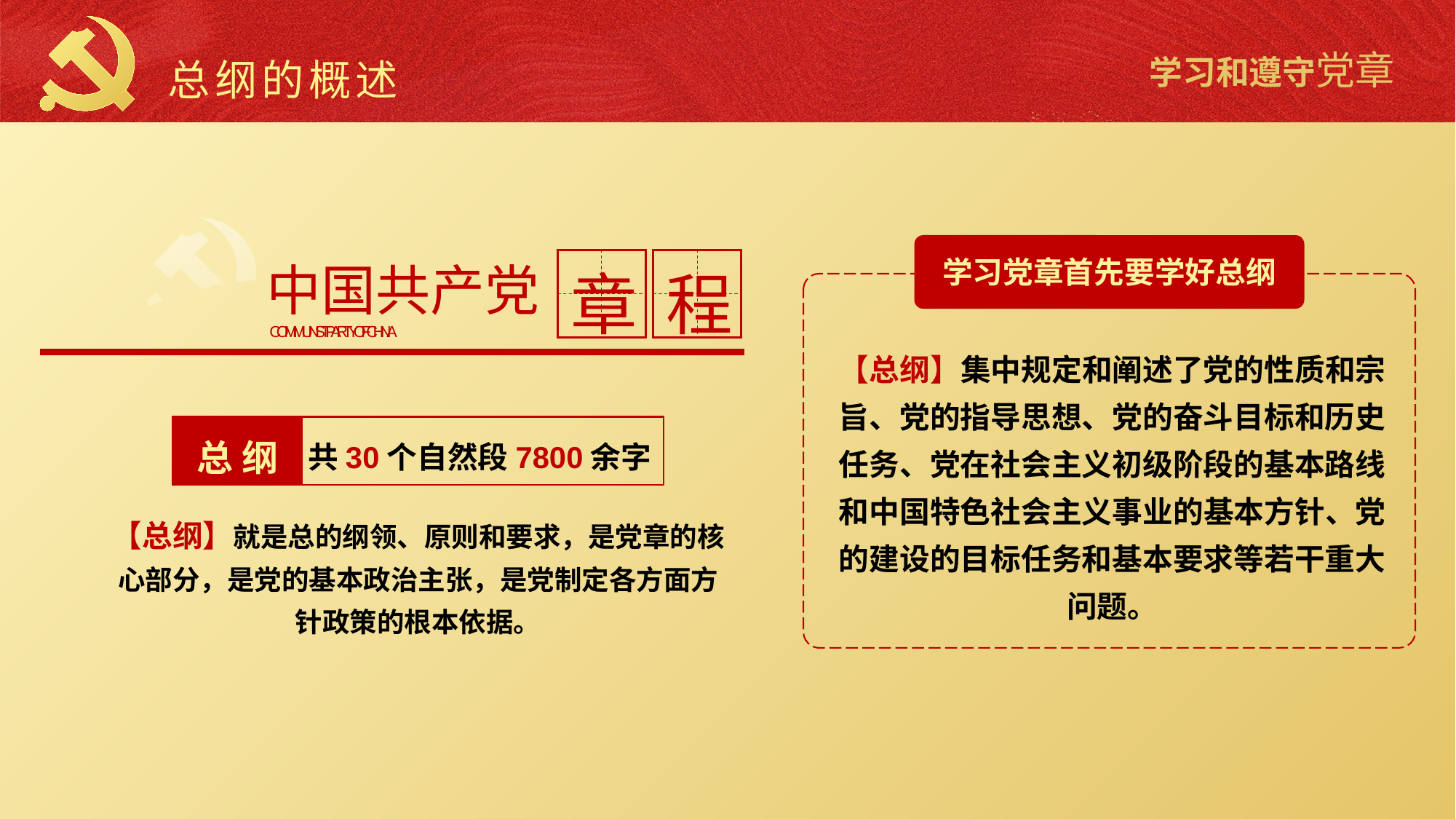

总纲的概述

中国共产党
章

程

COMMUNIST PARTY OF CHINA

学习党章首先要学好总纲

【总纲】集中规定和阐述了党的性质和宗旨、党的指导思想、党的奋斗目标和历史任务、党在社会主义初级阶段的基本路线和中国特色社会主义事业的基本方针、党的建设的目标任务和基本要求等若干重大问题。
总 纲

共30个自然段7800余字
【总纲】就是总的纲领、原则和要求，是党章的核心部分，是党的基本政治主张，是党制定各方面方针政策的根本依据。